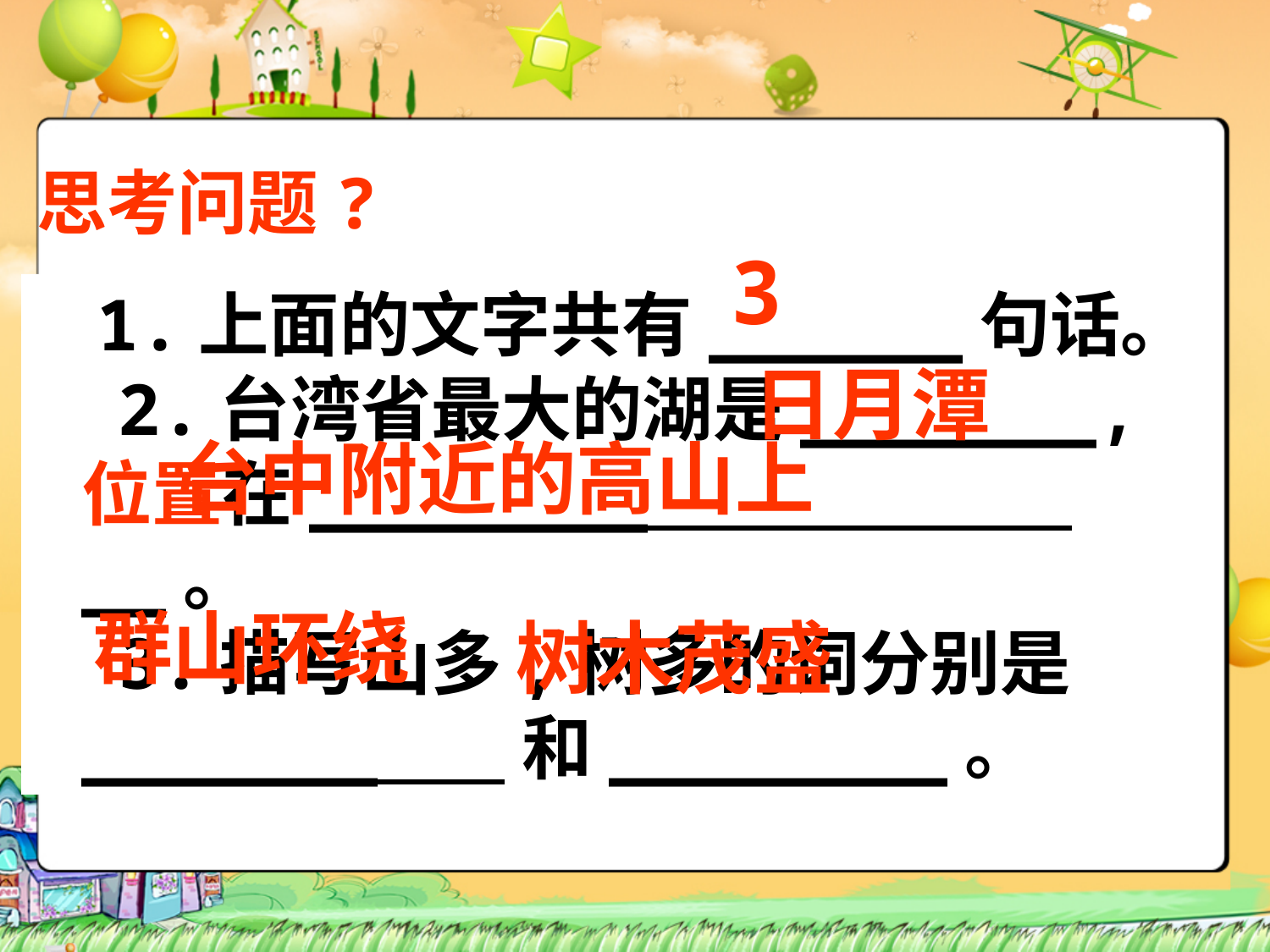

思考问题?
3
1.上面的文字共有______句话。
  2.台湾省最大的湖是_______,位置在________           __。
  3.描写山多,树多的词分别是_______   和________。
日月潭
台中附近的高山上
群山环绕
树木茂盛